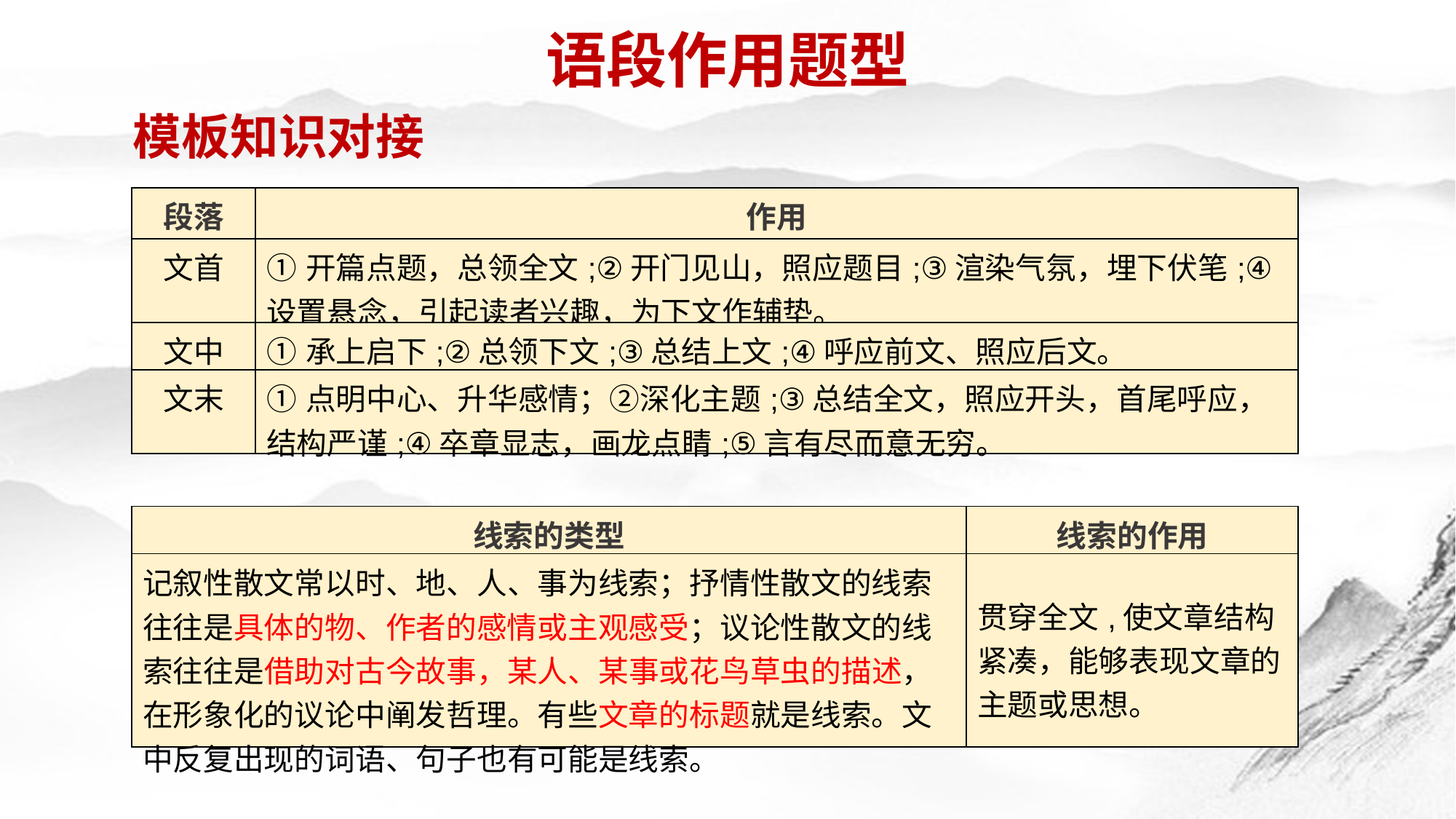

语段作用题型
模板知识对接
| 段落 | 作用 |
| --- | --- |
| 文首 | ①开篇点题，总领全文;②开门见山，照应题目;③渲染气氛，埋下伏笔;④设置悬念，引起读者兴趣，为下文作辅垫。 |
| 文中 | ①承上启下;②总领下文;③总结上文;④呼应前文、照应后文。 |
| 文末 | ①点明中心、升华感情；②深化主题;③总结全文，照应开头，首尾呼应，结构严谨;④卒章显志，画龙点睛;⑤言有尽而意无穷。 |

| 线索的类型 | 线索的作用 |
| --- | --- |
| 记叙性散文常以时、地、人、事为线索；抒情性散文的线索往往是具体的物、作者的感情或主观感受；议论性散文的线索往往是借助对古今故事，某人、某事或花鸟草虫的描述，在形象化的议论中阐发哲理。有些文章的标题就是线索。文中反复出现的词语、句子也有可能是线索。 | 贯穿全文,使文章结构紧凑，能够表现文章的主题或思想。 |